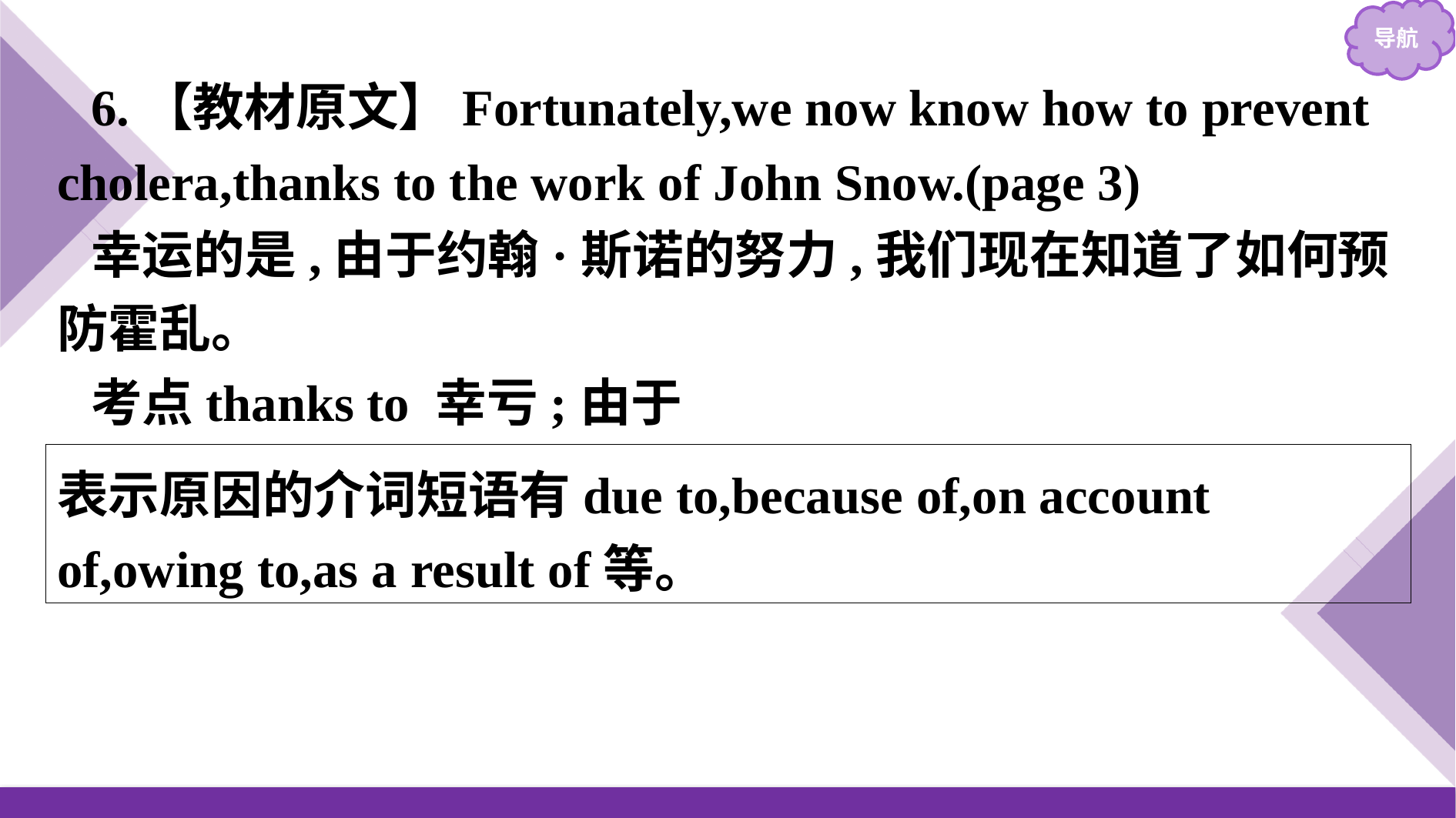

6.【教材原文】Fortunately,we now know how to prevent cholera,thanks to the work of John Snow.(page 3)
幸运的是,由于约翰·斯诺的努力,我们现在知道了如何预防霍乱。
考点thanks to 幸亏;由于
表示原因的介词短语有due to,because of,on account of,owing to,as a result of等。